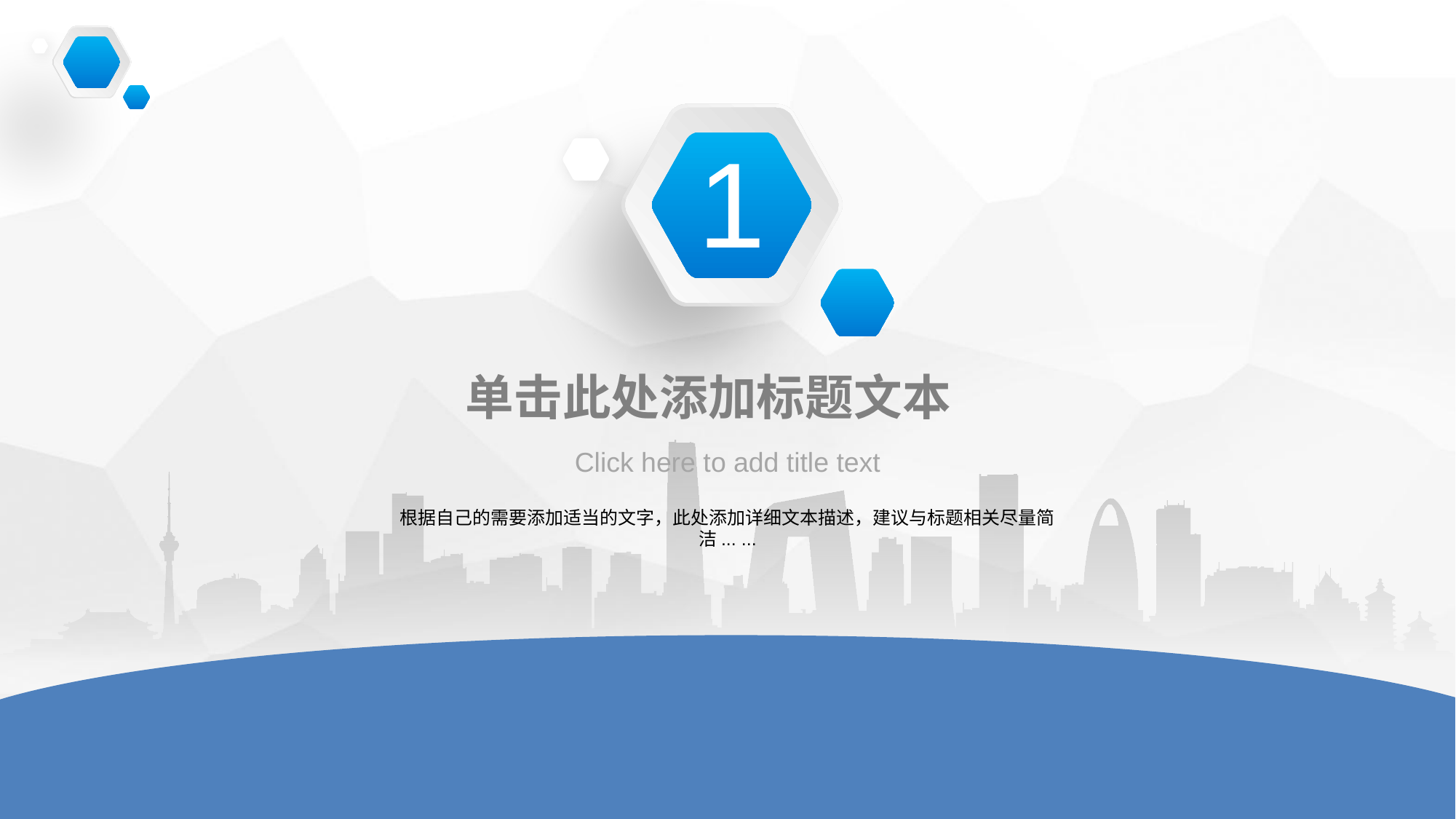

51PPT模板网   www.51pptmoban.com

1

单击此处添加标题文本
Click here to add title text

根据自己的需要添加适当的文字，此处添加详细文本描述，建议与标题相关尽量简洁... ...